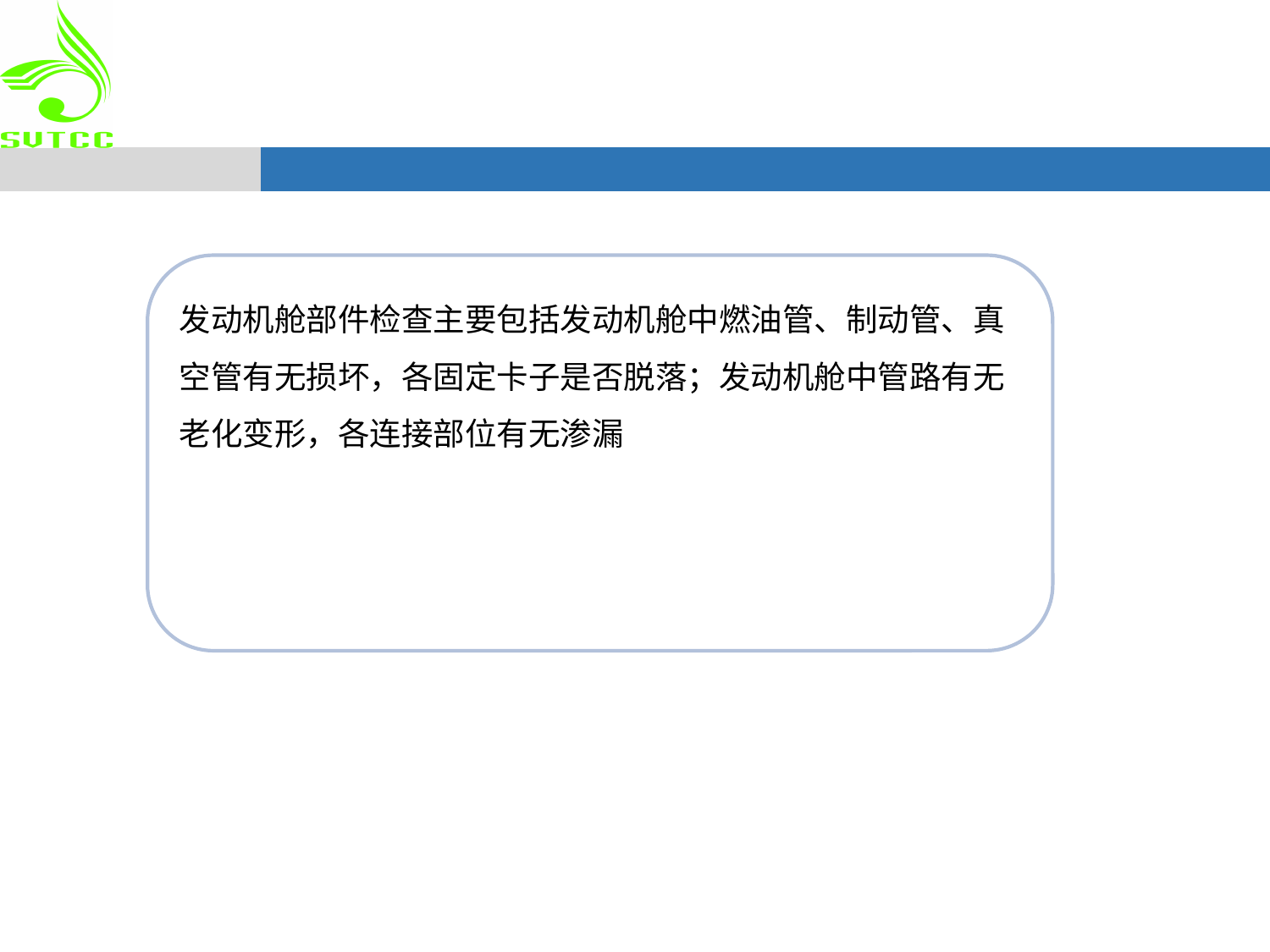

发动机舱部件检查主要包括发动机舱中燃油管、制动管、真空管有无损坏，各固定卡子是否脱落；发动机舱中管路有无老化变形，各连接部位有无渗漏